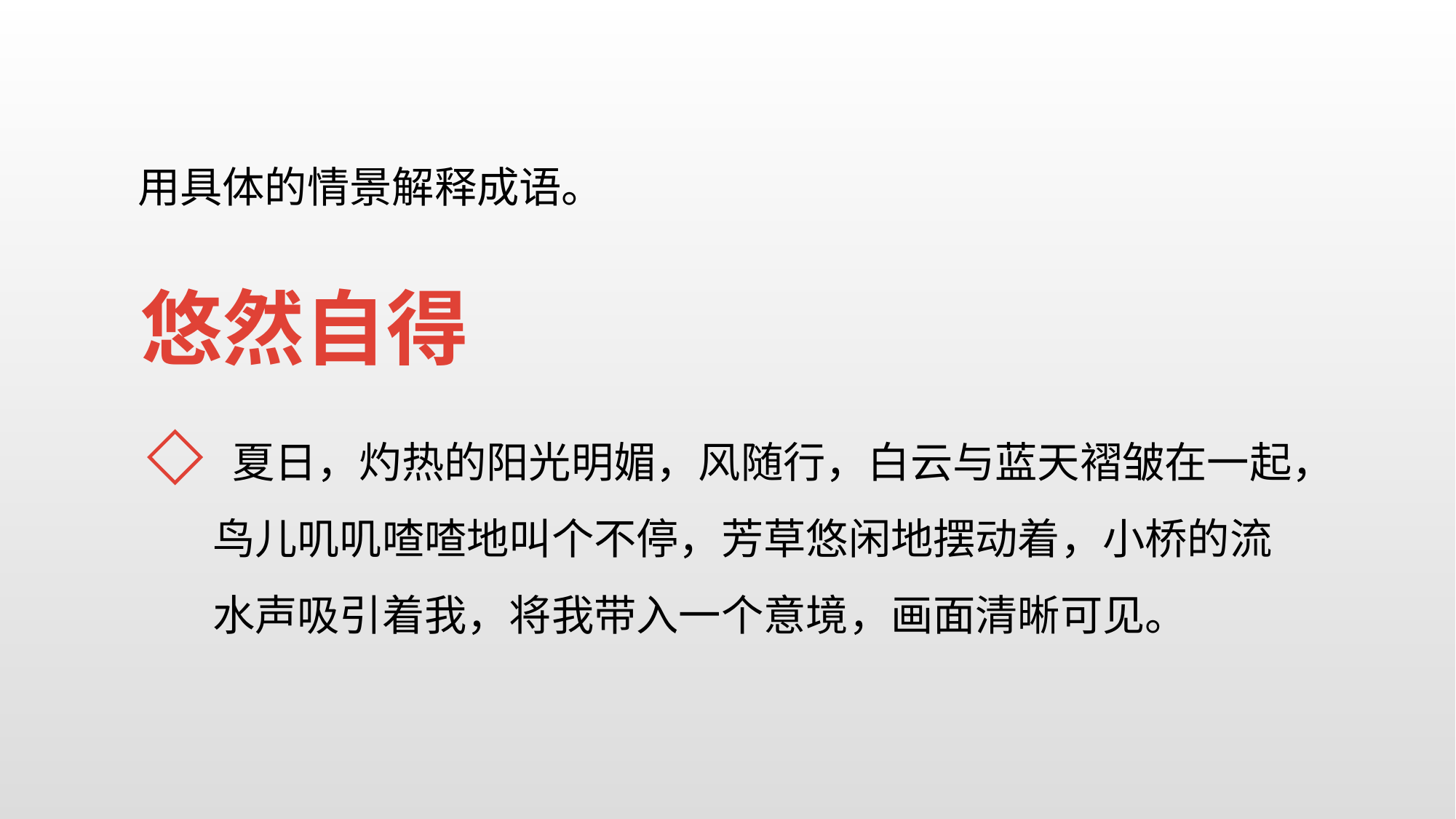

用具体的情景解释成语。
悠然自得
 夏日，灼热的阳光明媚，风随行，白云与蓝天褶皱在一起，鸟儿叽叽喳喳地叫个不停，芳草悠闲地摆动着，小桥的流水声吸引着我，将我带入一个意境，画面清晰可见。